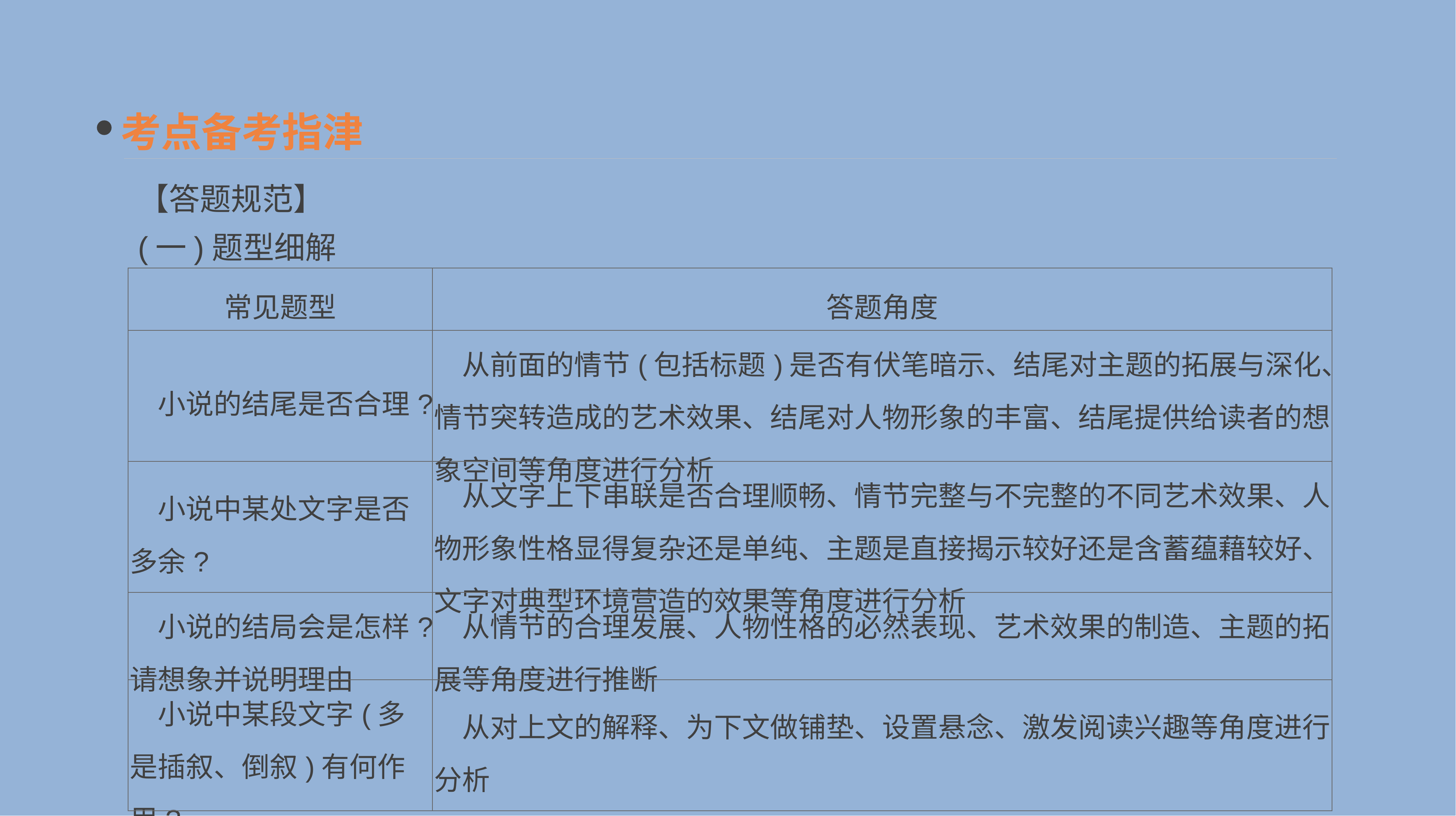

考点备考指津

【答题规范】
(一)题型细解
| 常见题型 | 答题角度 |
| --- | --- |
| 小说的结尾是否合理? | 从前面的情节(包括标题)是否有伏笔暗示、结尾对主题的拓展与深化、情节突转造成的艺术效果、结尾对人物形象的丰富、结尾提供给读者的想象空间等角度进行分析 |
| 小说中某处文字是否多余? | 从文字上下串联是否合理顺畅、情节完整与不完整的不同艺术效果、人物形象性格显得复杂还是单纯、主题是直接揭示较好还是含蓄蕴藉较好、文字对典型环境营造的效果等角度进行分析 |
| 小说的结局会是怎样?请想象并说明理由 | 从情节的合理发展、人物性格的必然表现、艺术效果的制造、主题的拓展等角度进行推断 |
| 小说中某段文字(多是插叙、倒叙)有何作用? | 从对上文的解释、为下文做铺垫、设置悬念、激发阅读兴趣等角度进行分析 |